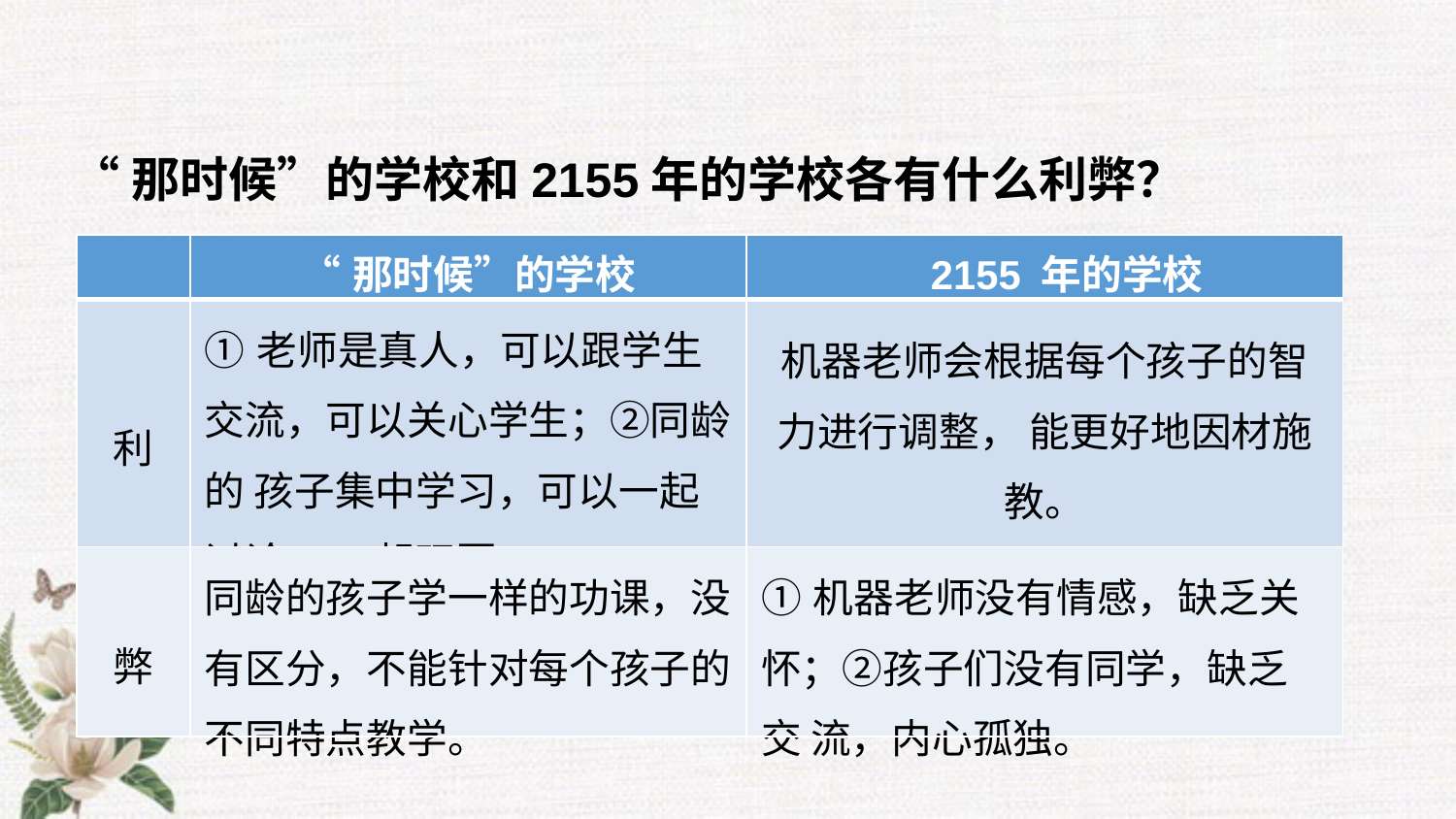

“那时候”的学校和2155年的学校各有什么利弊？
|  | “那时候”的学校 | 2155 年的学校 |
| --- | --- | --- |
| 利 | ①老师是真人，可以跟学生交流，可以关心学生；②同龄的 孩子集中学习，可以一起讨论、 一起玩耍。 | 机器老师会根据每个孩子的智力进行调整， 能更好地因材施教。 |
| 弊 | 同龄的孩子学一样的功课，没有区分，不能针对每个孩子的不同特点教学。 | ①机器老师没有情感，缺乏关 怀；②孩子们没有同学，缺乏交 流，内心孤独。 |